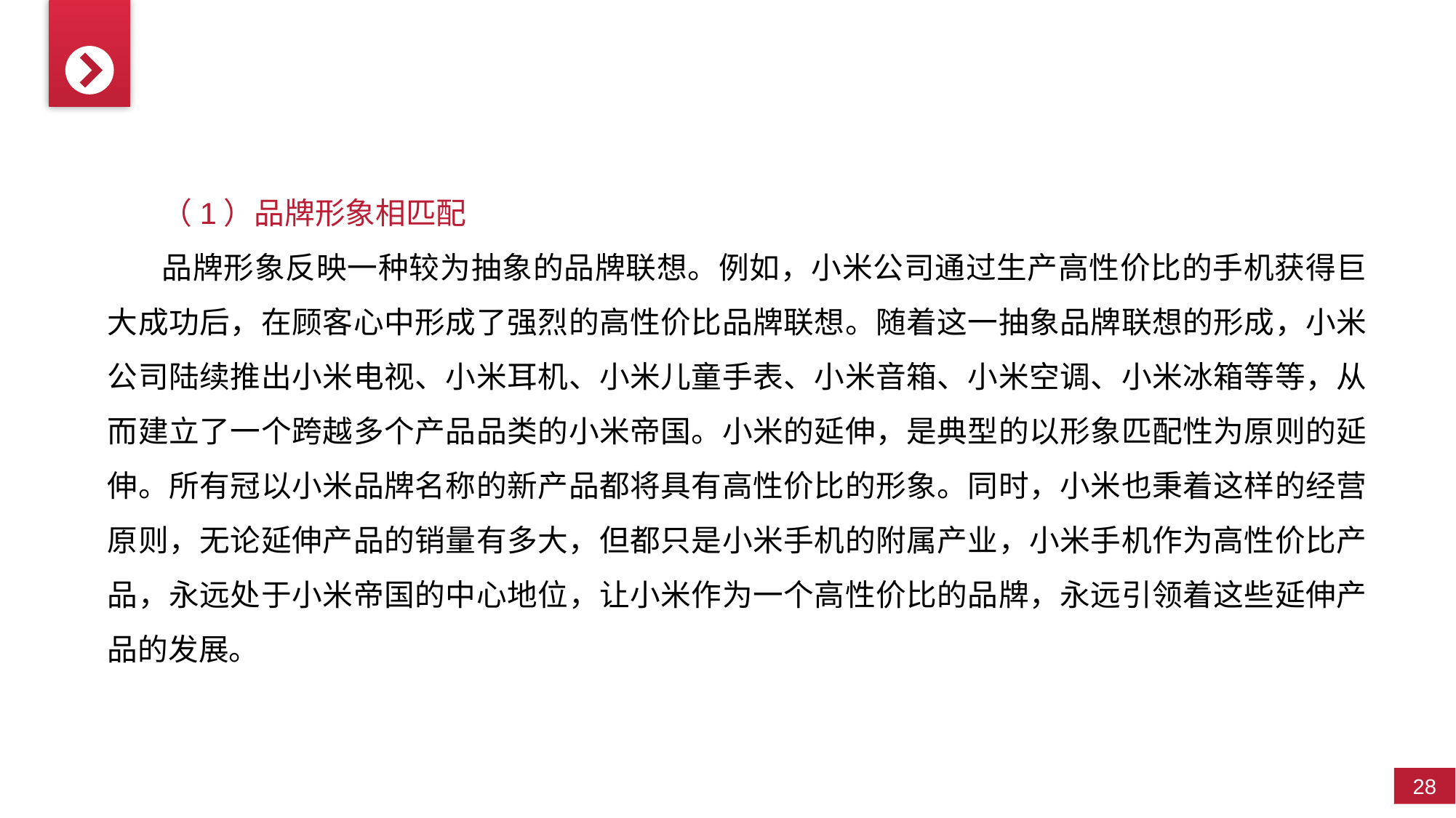

（1）品牌形象相匹配
品牌形象反映一种较为抽象的品牌联想。例如，小米公司通过生产高性价比的手机获得巨大成功后，在顾客心中形成了强烈的高性价比品牌联想。随着这一抽象品牌联想的形成，小米公司陆续推出小米电视、小米耳机、小米儿童手表、小米音箱、小米空调、小米冰箱等等，从而建立了一个跨越多个产品品类的小米帝国。小米的延伸，是典型的以形象匹配性为原则的延伸。所有冠以小米品牌名称的新产品都将具有高性价比的形象。同时，小米也秉着这样的经营原则，无论延伸产品的销量有多大，但都只是小米手机的附属产业，小米手机作为高性价比产品，永远处于小米帝国的中心地位，让小米作为一个高性价比的品牌，永远引领着这些延伸产品的发展。